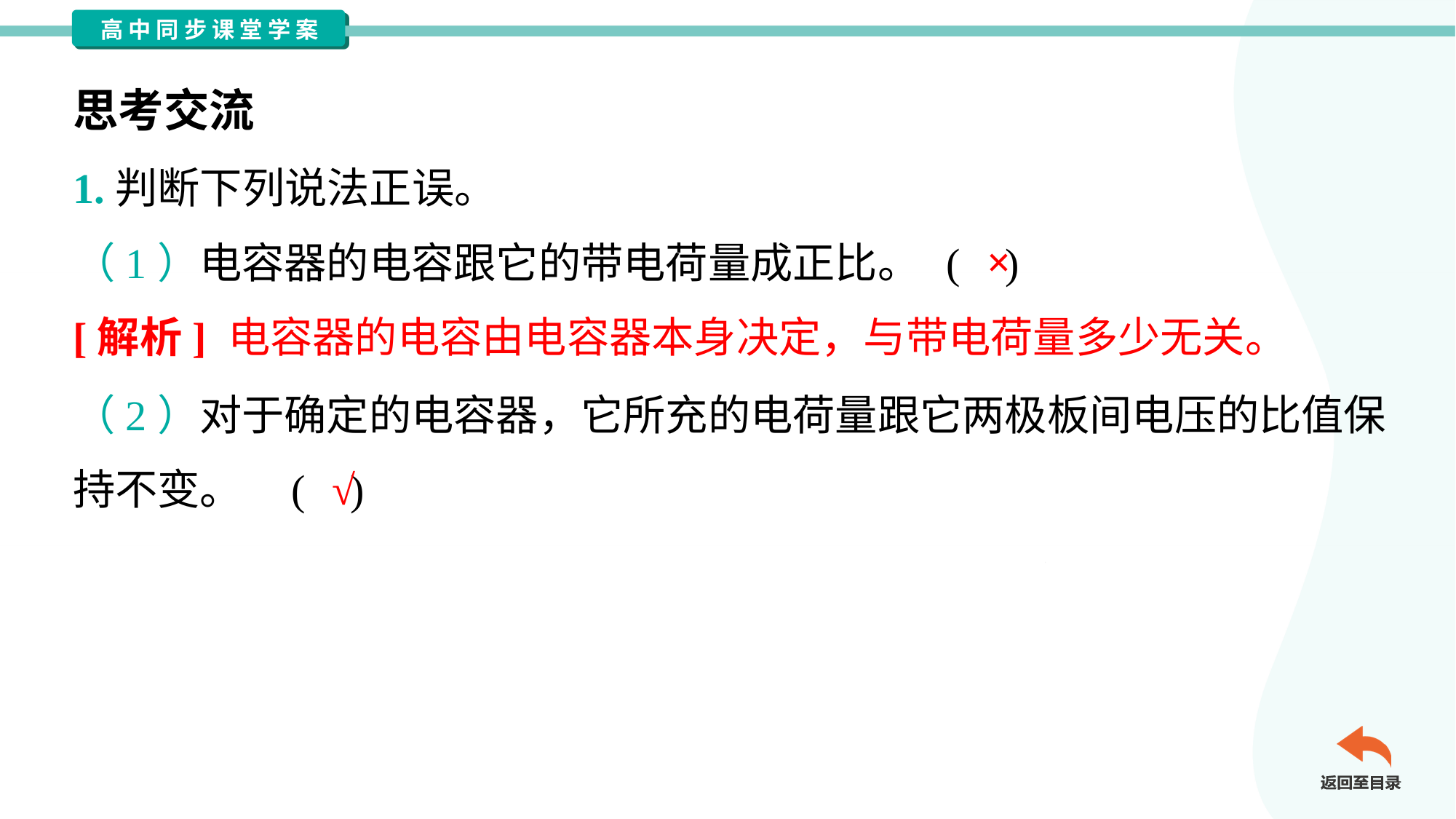

思考交流
1.判断下列说法正误。
×
（1）电容器的电容跟它的带电荷量成正比。	(    )
[解析] 电容器的电容由电容器本身决定，与带电荷量多少无关。
（2）对于确定的电容器，它所充的电荷量跟它两极板间电压的比值保
持不变。	(    )
√